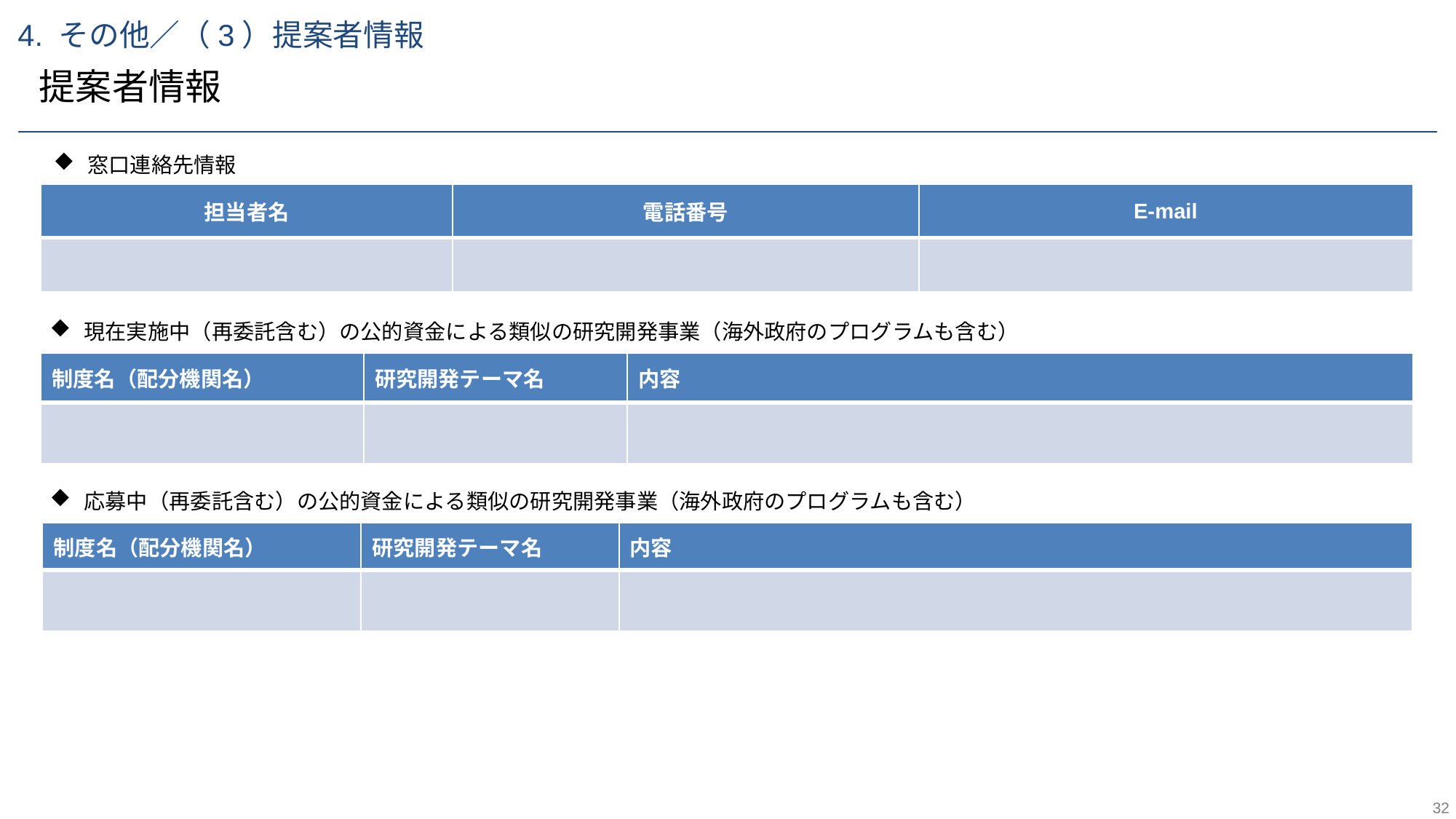

4. その他／（3）提案者情報
提案者情報
窓口連絡先情報
| 担当者名 | 電話番号 | E-mail |
| --- | --- | --- |
|  |  |  |
現在実施中（再委託含む）の公的資金による類似の研究開発事業（海外政府のプログラムも含む）
| 制度名（配分機関名） | 研究開発テーマ名 | 内容 |
| --- | --- | --- |
|  |  |  |
応募中（再委託含む）の公的資金による類似の研究開発事業（海外政府のプログラムも含む）
| 制度名（配分機関名） | 研究開発テーマ名 | 内容 |
| --- | --- | --- |
|  |  |  |